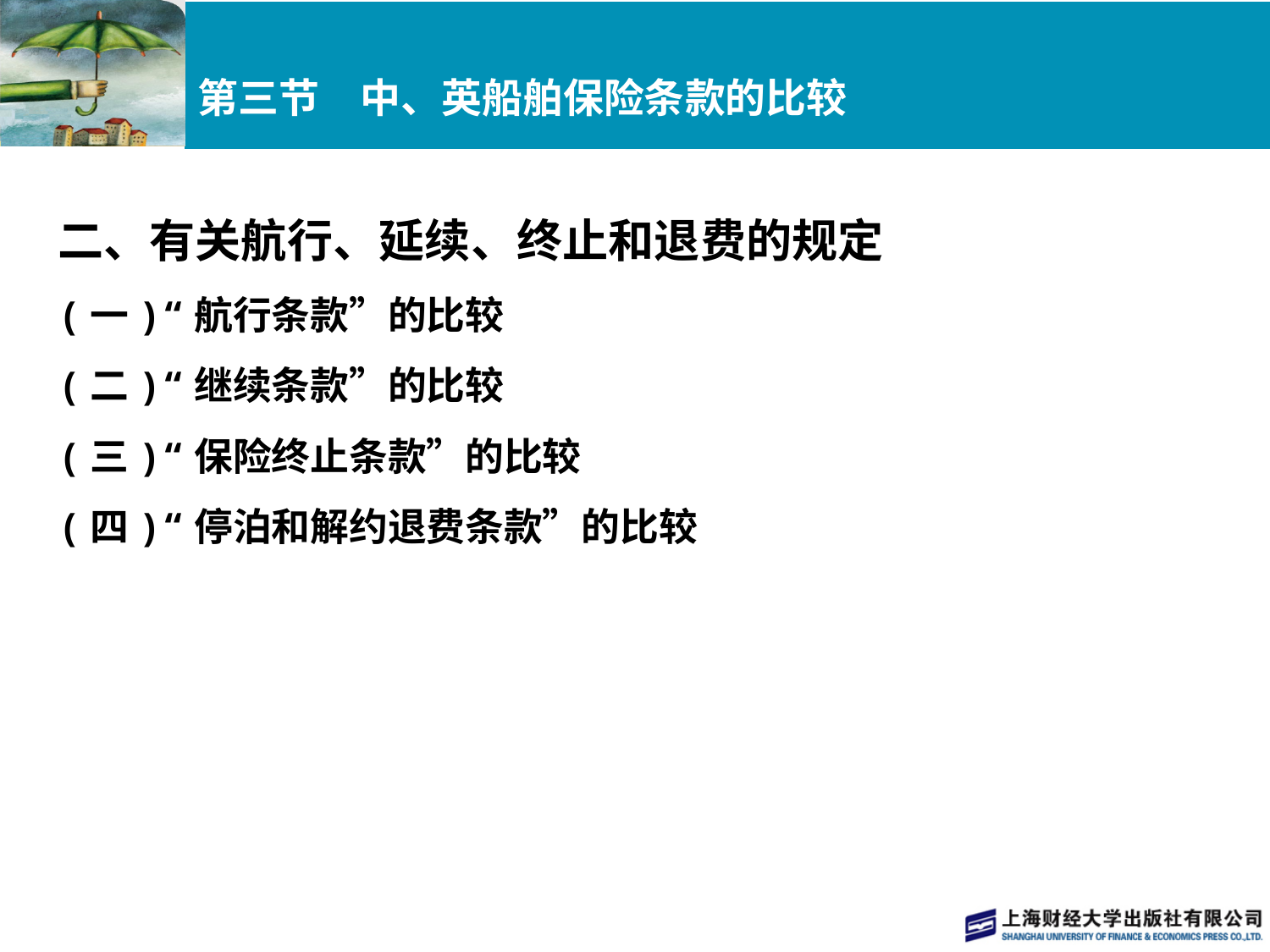

# 第三节　中、英船舶保险条款的比较
二、有关航行、延续、终止和退费的规定
(一)“航行条款”的比较
(二)“继续条款”的比较
(三)“保险终止条款”的比较
(四)“停泊和解约退费条款”的比较